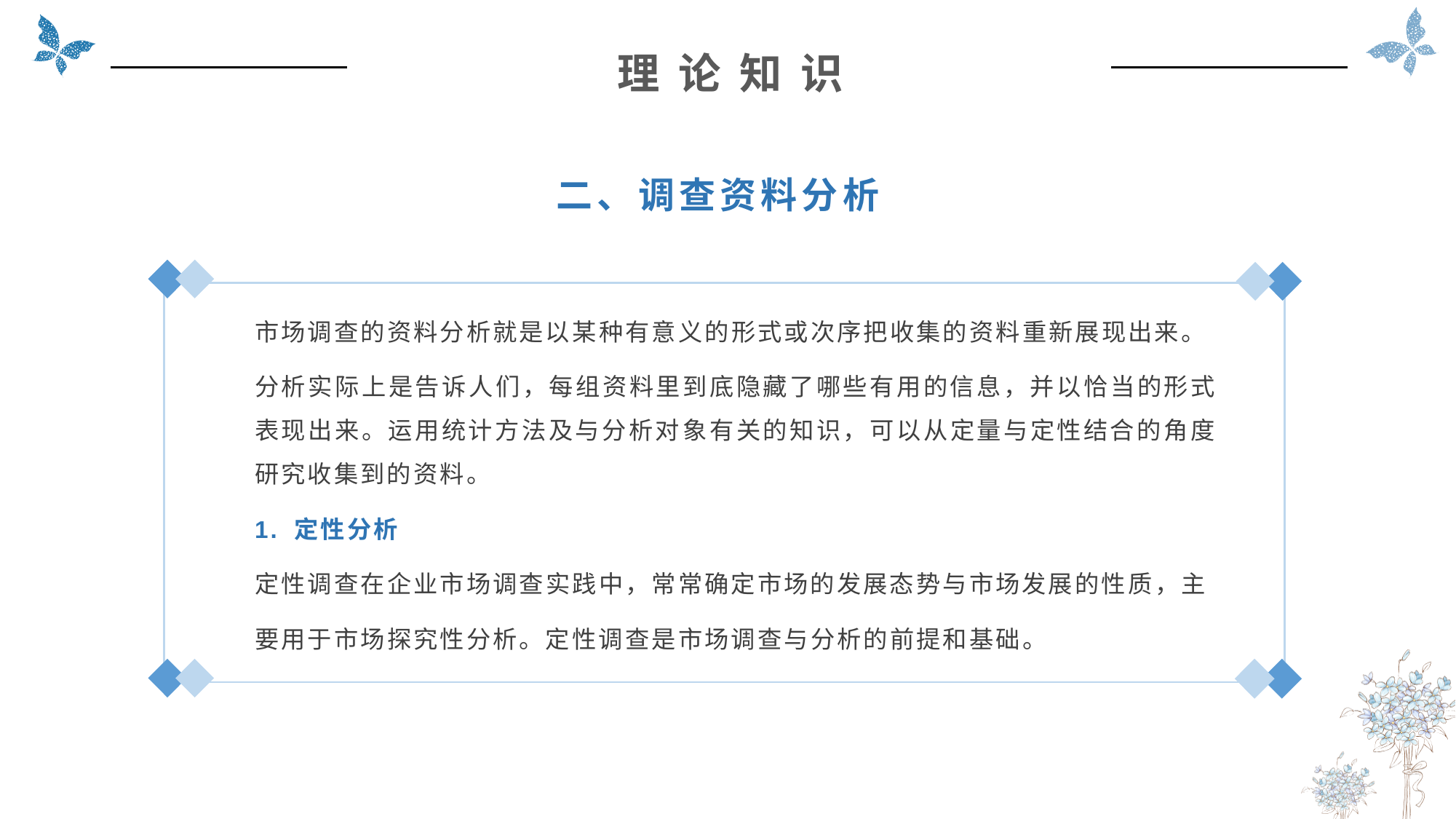

理 论 知 识
二、调查资料分析

市场调查的资料分析就是以某种有意义的形式或次序把收集的资料重新展现出来。
分析实际上是告诉人们，每组资料里到底隐藏了哪些有用的信息，并以恰当的形式表现出来。运用统计方法及与分析对象有关的知识，可以从定量与定性结合的角度研究收集到的资料。
1. 定性分析
定性调查在企业市场调查实践中，常常确定市场的发展态势与市场发展的性质，主
要用于市场探究性分析。定性调查是市场调查与分析的前提和基础。